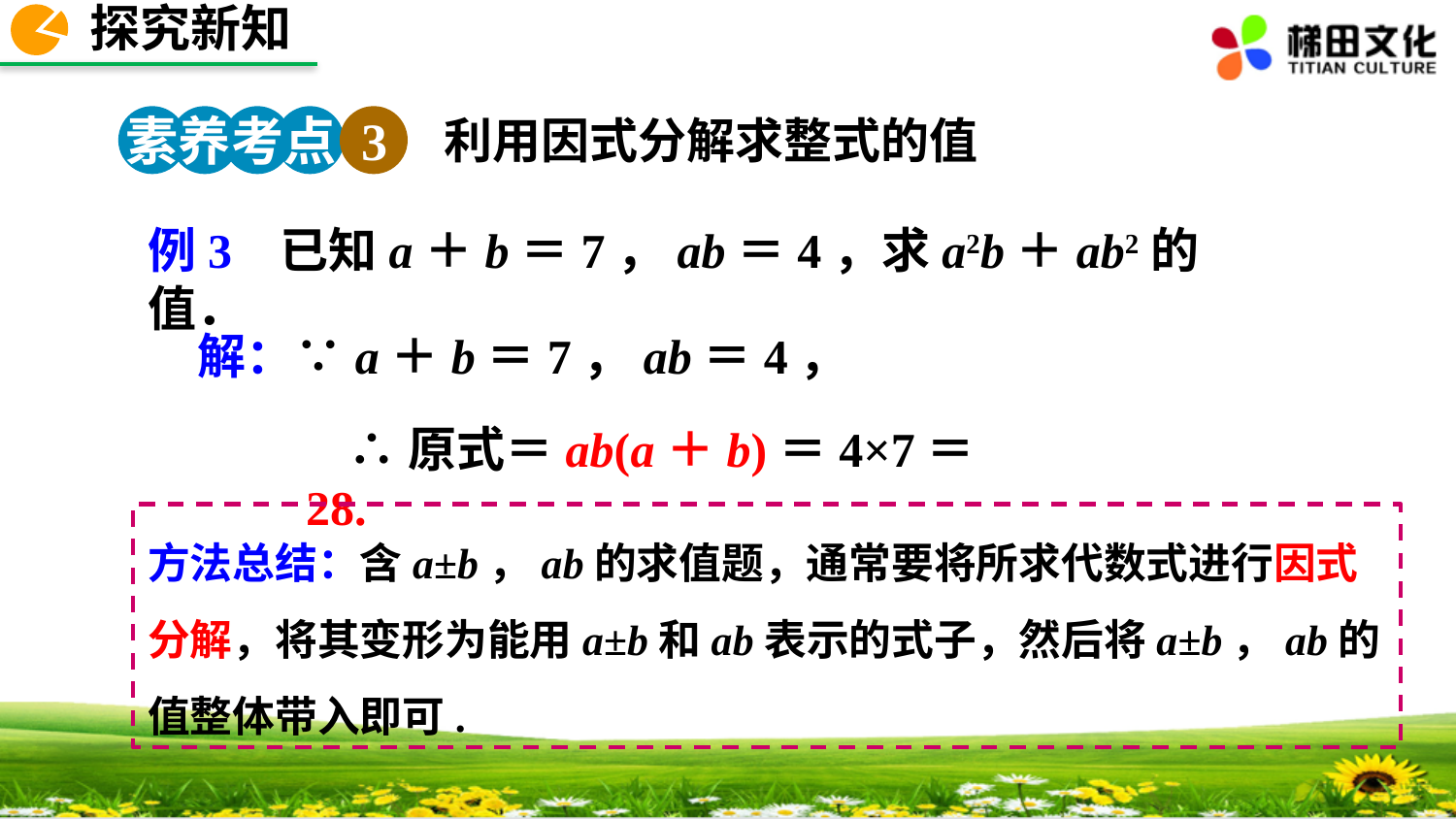

探究新知

素养考点 3

利用因式分解求整式的值
例3   已知a＋b＝7，ab＝4，求a2b＋ab2的值．
解：∵a＋b＝7，ab＝4，
∴原式＝ab(a＋b)＝4×7＝28.
方法总结：含a±b，ab的求值题，通常要将所求代数式进行因式分解，将其变形为能用a±b和ab表示的式子，然后将a±b，ab的值整体带入即可.